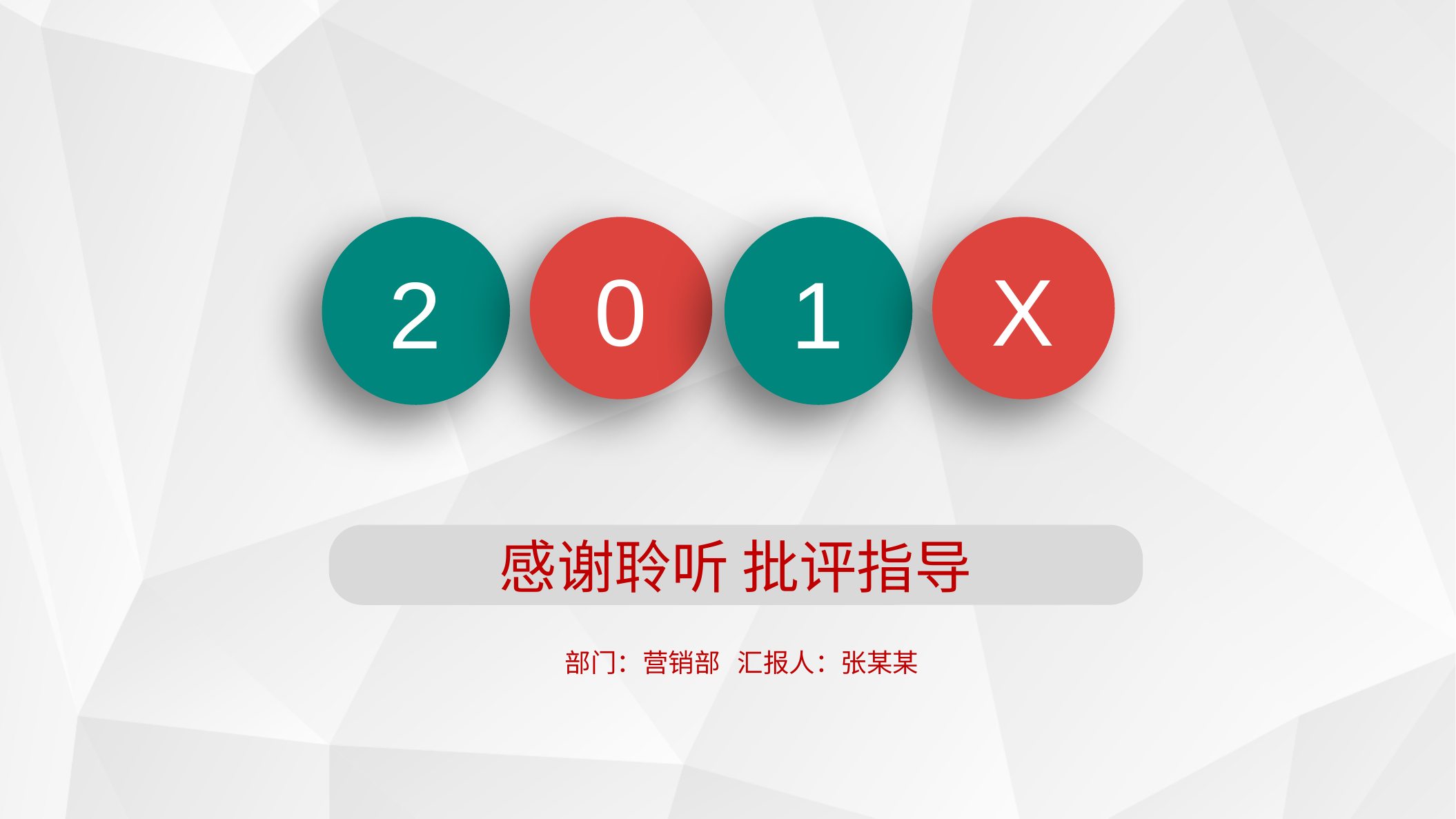

2

1

0

X

感谢聆听 批评指导
部门：营销部   汇报人：张某某